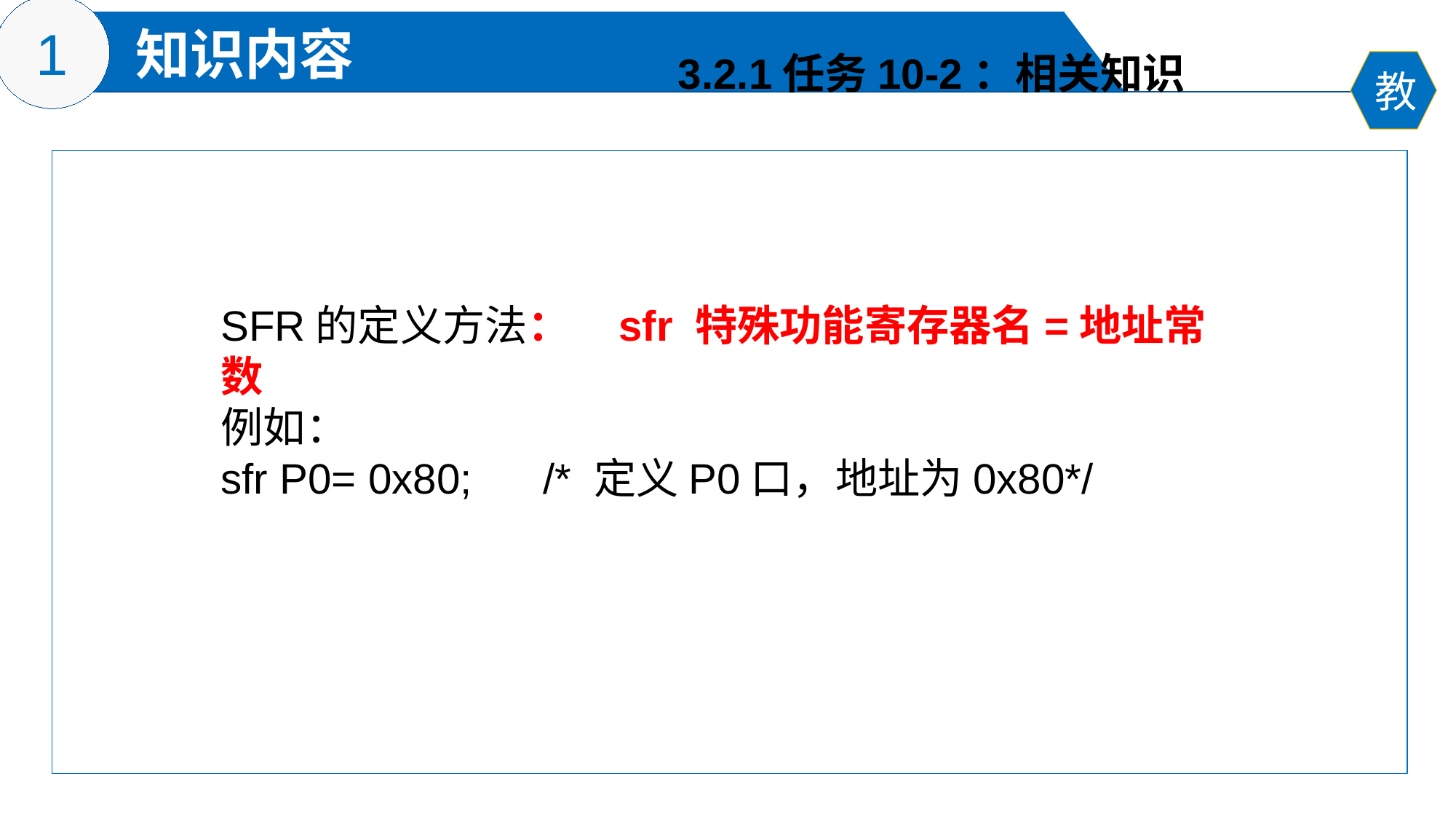

3.2.1任务10-2：相关知识

SFR的定义方法：    sfr 特殊功能寄存器名=地址常数
例如：
sfr P0= 0x80;      /* 定义P0口，地址为0x80*/